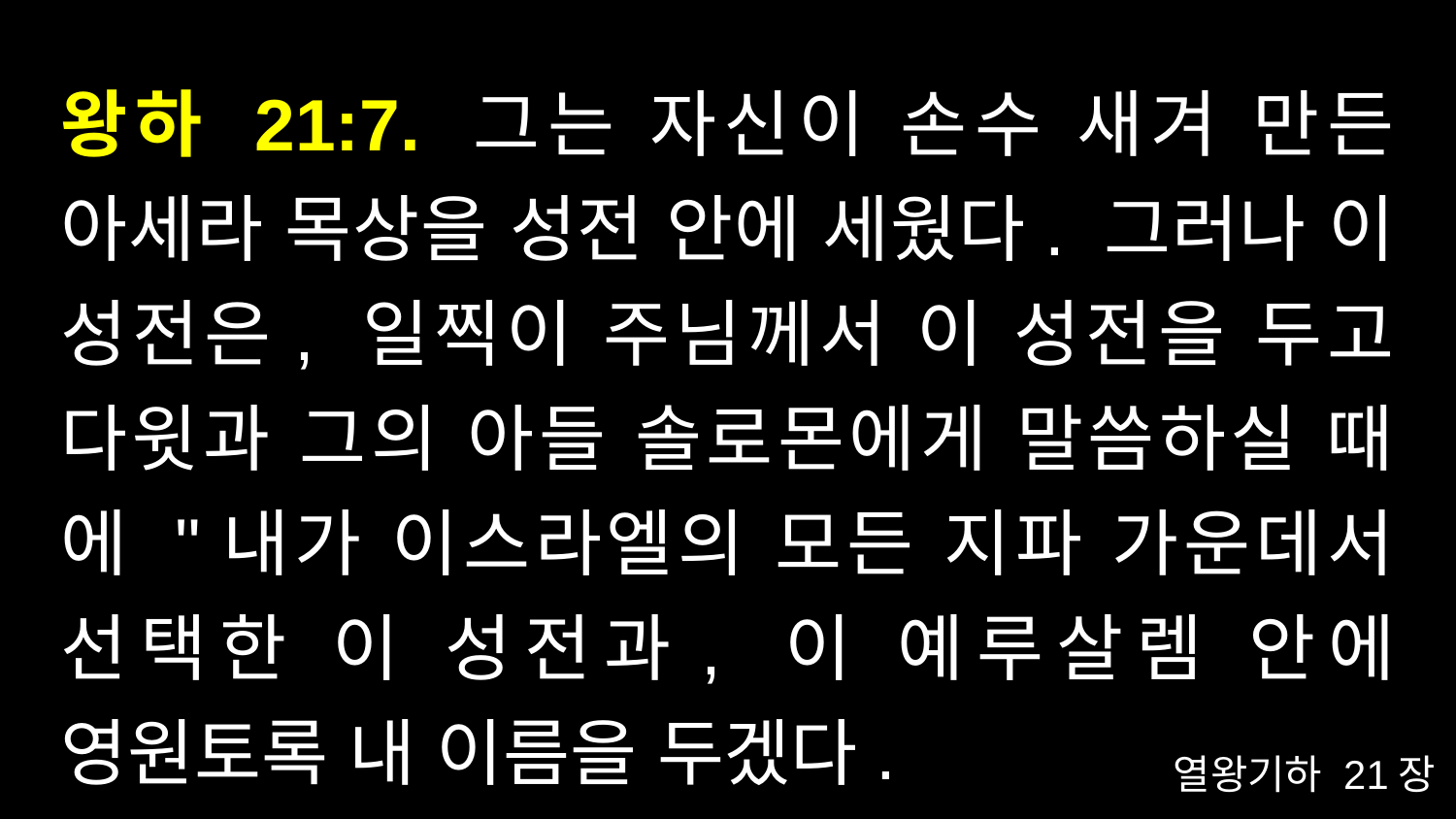

# 왕하 21:7. 그는 자신이 손수 새겨 만든 아세라 목상을 성전 안에 세웠다. 그러나 이 성전은, 일찍이 주님께서 이 성전을 두고 다윗과 그의 아들 솔로몬에게 말씀하실 때에 "내가 이스라엘의 모든 지파 가운데서 선택한 이 성전과, 이 예루살렘 안에 영원토록 내 이름을 두겠다.
열왕기하 21장